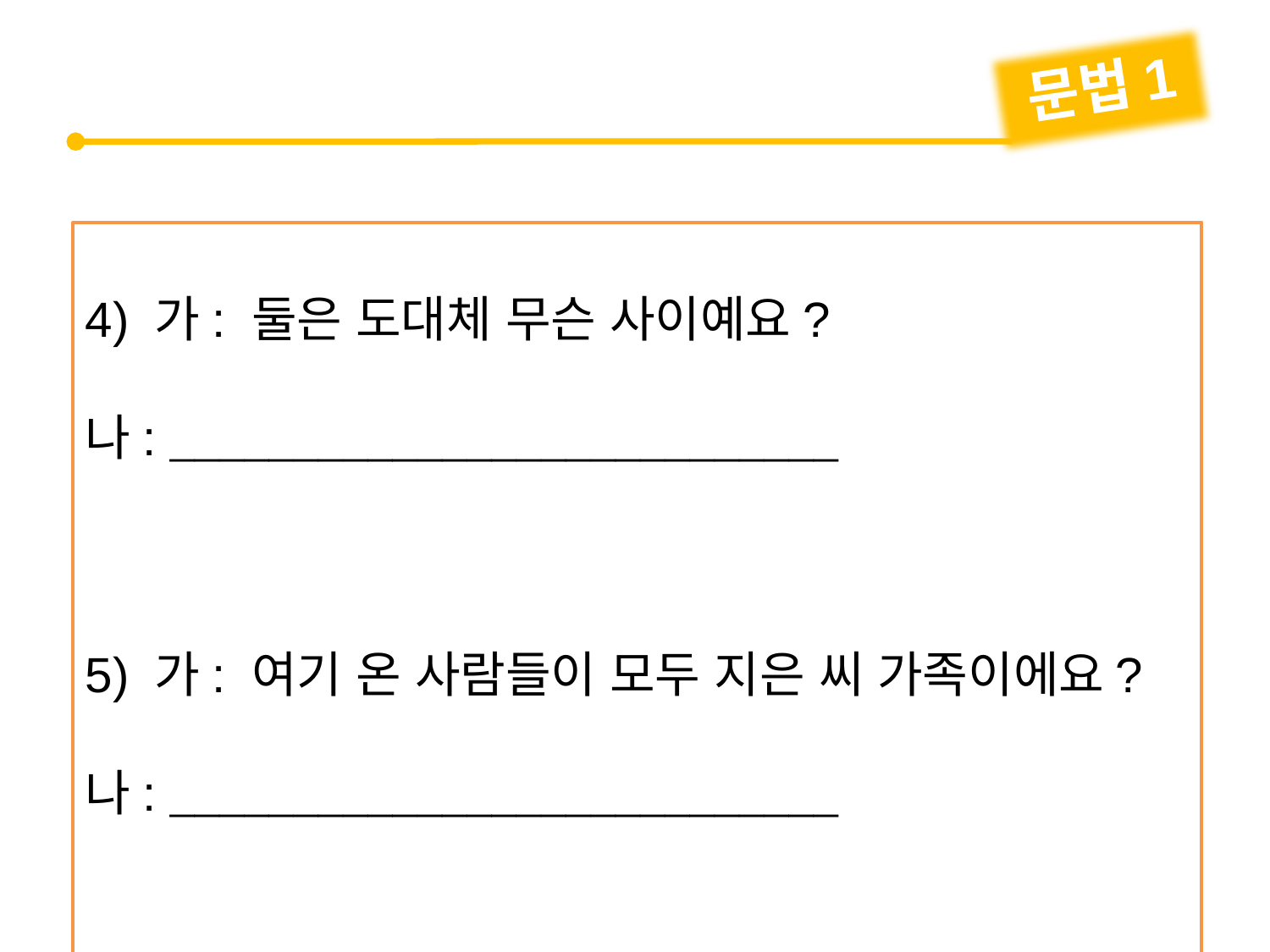

문법1

4) 가: 둘은 도대체 무슨 사이예요?
나: ___________________________
5) 가: 여기 온 사람들이 모두 지은 씨 가족이에요?
나: ___________________________